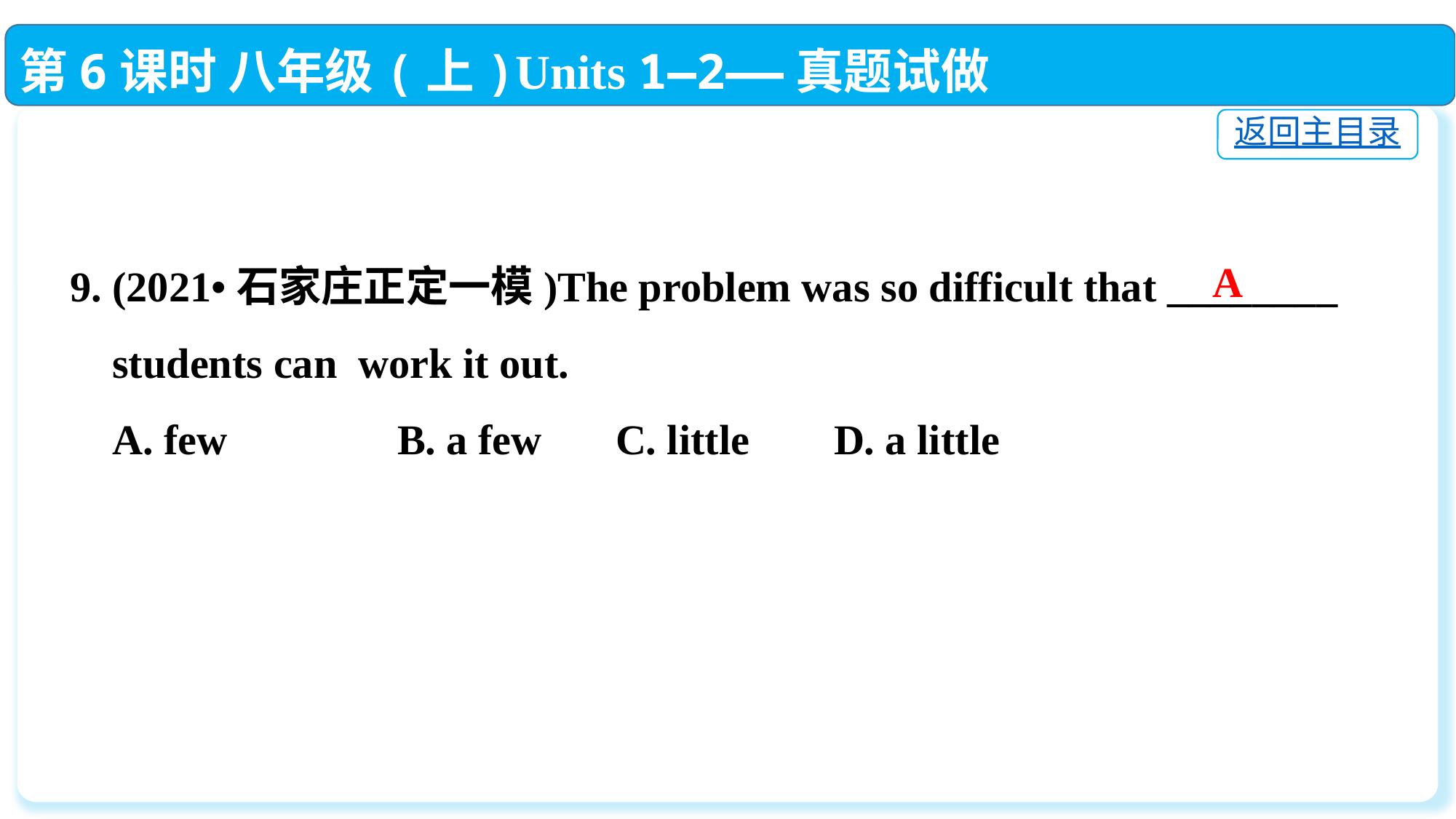

第6课时 八年级(上)Units 1—2——真题试做

返回主目录
9. (2021•石家庄正定一模)The problem was so difficult that ________
    students can  work it out.
    A. few　 	B. a few　 	C. little　	D. a little
A